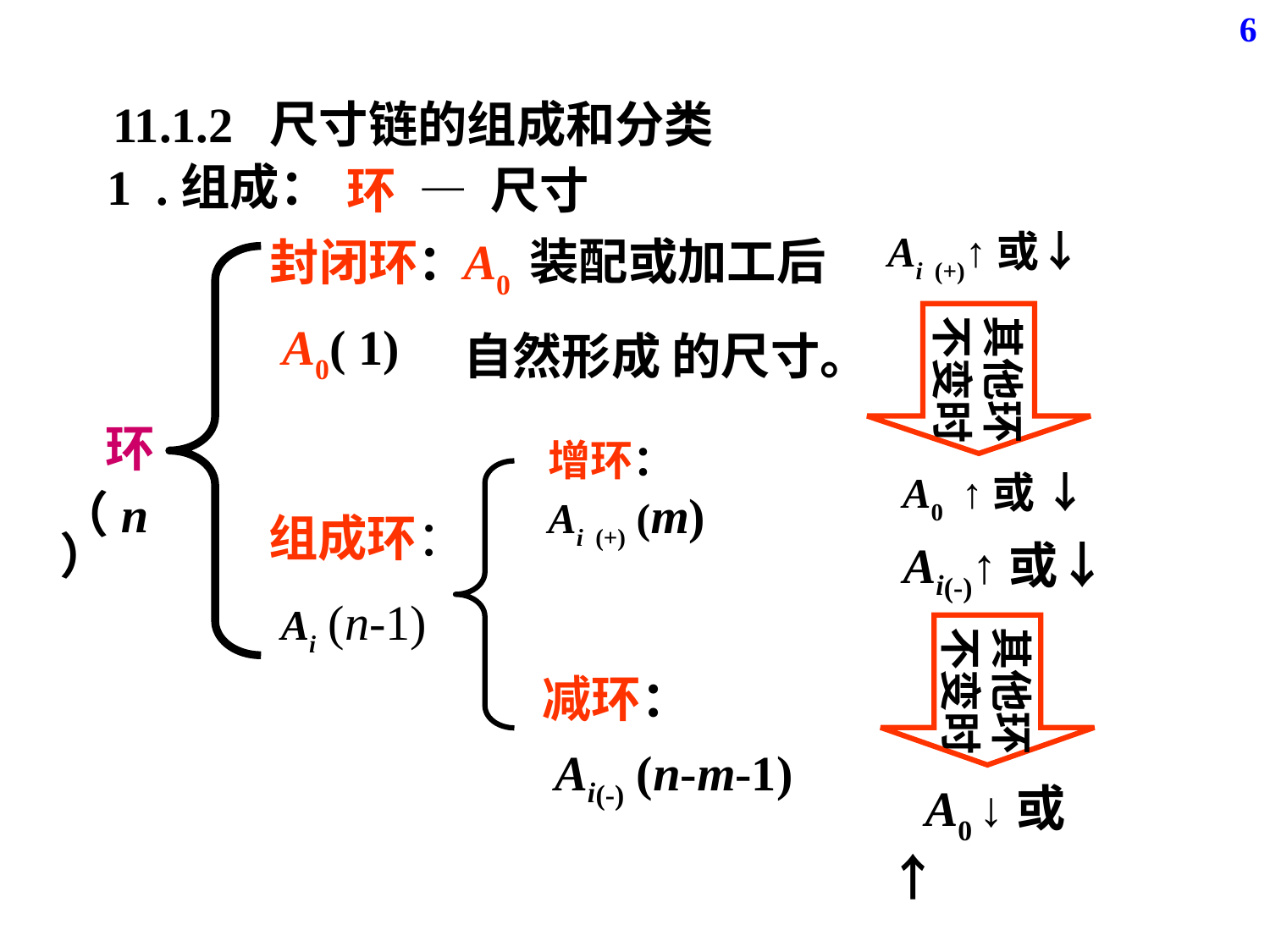

6
11.1.2  尺寸链的组成和分类
1  .组成：
环  —  尺寸
Ai  (+)↑或↓
A0 装配或加工后
自然形成 的尺寸。
封闭环：
 A0( 1)

   环
（n）
其他环
不变时
增环：
Ai  (+) (m)
A0   ↑或 ↓

组成环：
 Ai (n-1)
Ai(-)↑或↓
其他环
不变时
减环：
 Ai(-) (n-m-1)
   A0 ↓或 ↑